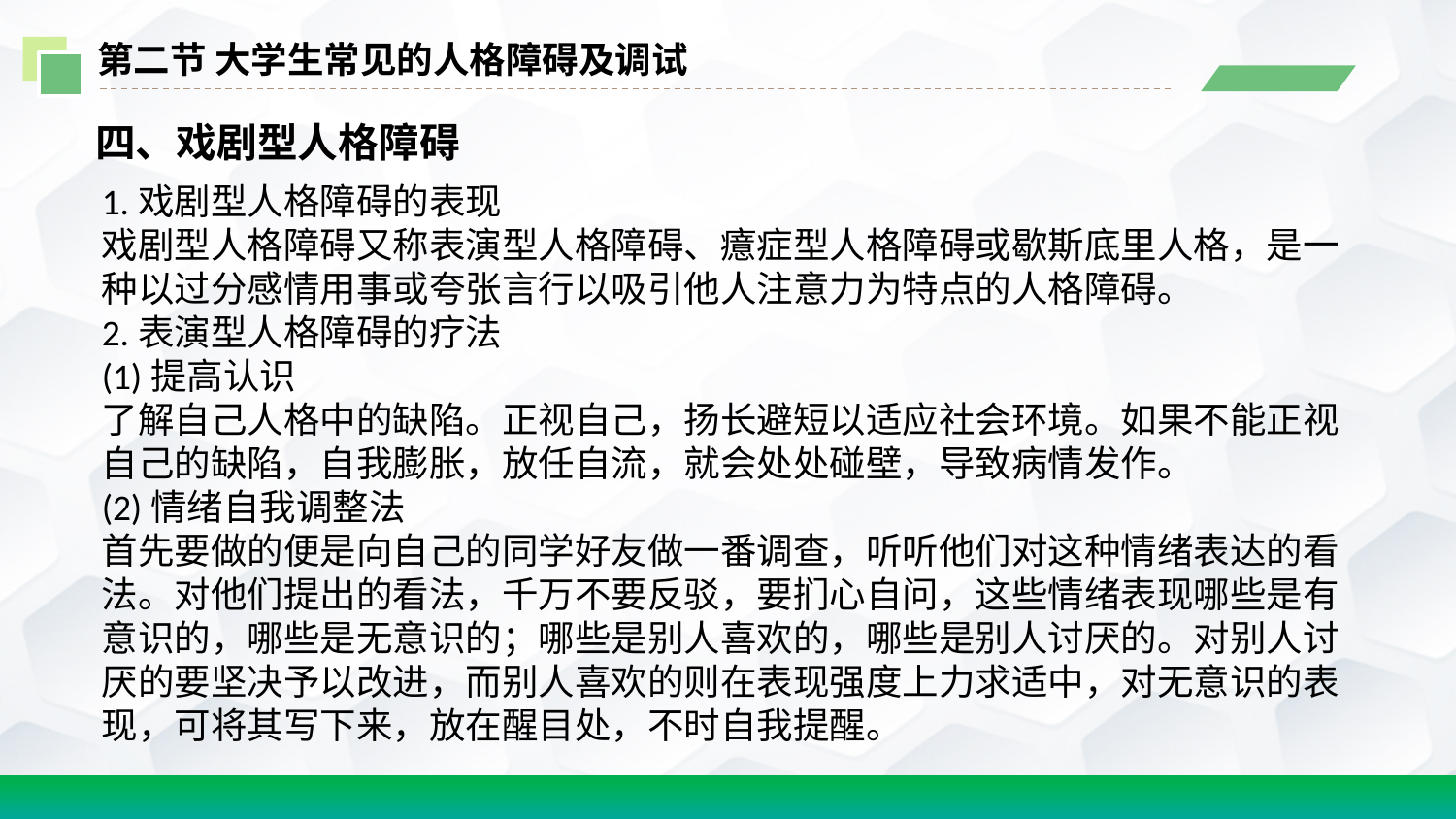

第二节 大学生常见的人格障碍及调试
四、戏剧型人格障碍
1.戏剧型人格障碍的表现
戏剧型人格障碍又称表演型人格障碍、癔症型人格障碍或歇斯底里人格，是一种以过分感情用事或夸张言行以吸引他人注意力为特点的人格障碍。
2.表演型人格障碍的疗法
(1)提高认识
了解自己人格中的缺陷。正视自己，扬长避短以适应社会环境。如果不能正视自己的缺陷，自我膨胀，放任自流，就会处处碰壁，导致病情发作。
(2)情绪自我调整法
首先要做的便是向自己的同学好友做一番调查，听听他们对这种情绪表达的看法。对他们提出的看法，千万不要反驳，要扪心自问，这些情绪表现哪些是有意识的，哪些是无意识的；哪些是别人喜欢的，哪些是别人讨厌的。对别人讨厌的要坚决予以改进，而别人喜欢的则在表现强度上力求适中，对无意识的表现，可将其写下来，放在醒目处，不时自我提醒。